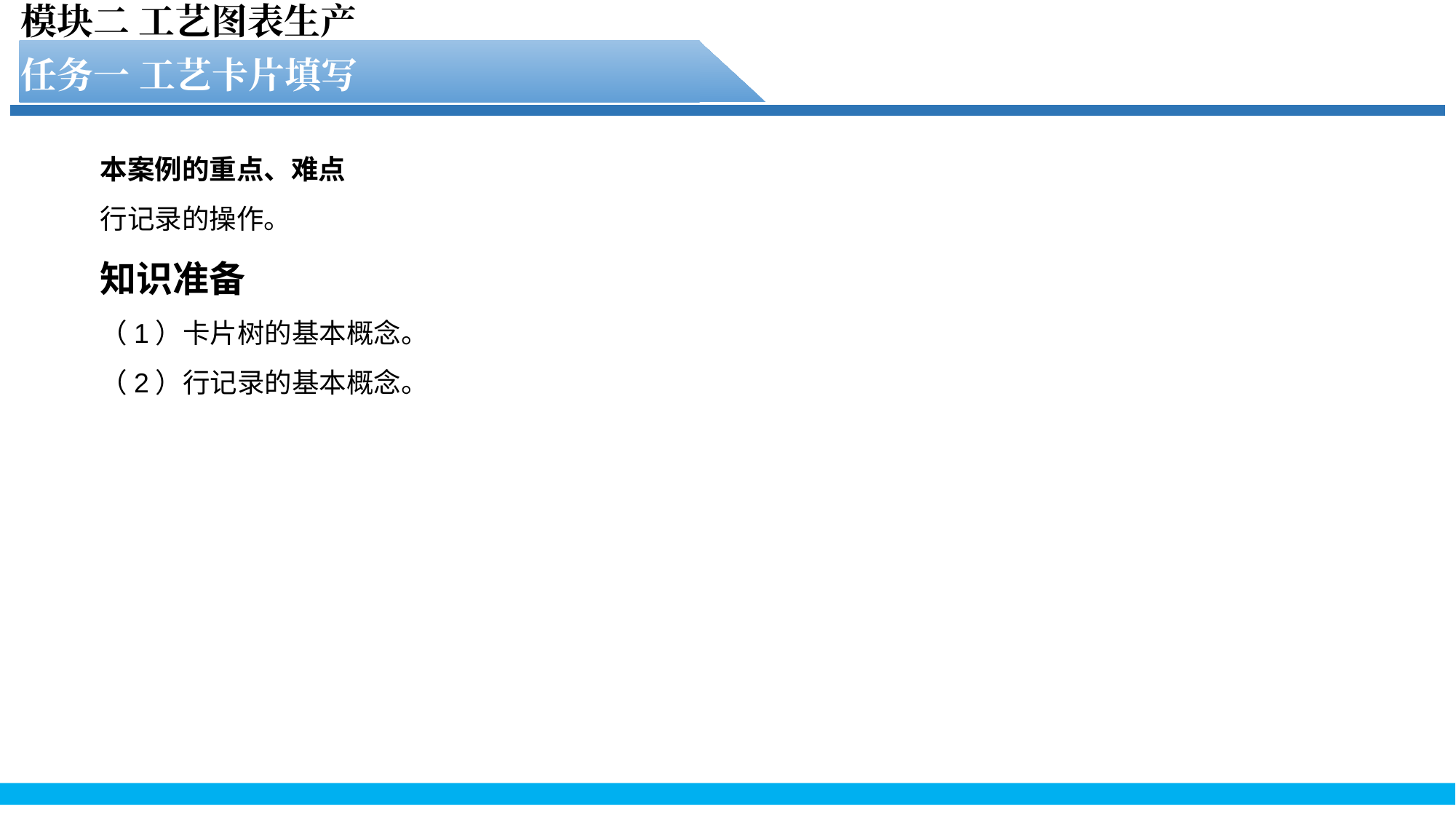

模块二 工艺图表生产

任务一 工艺卡片填写

本案例的重点、难点
行记录的操作。
知识准备
（1）卡片树的基本概念。
（2）行记录的基本概念。